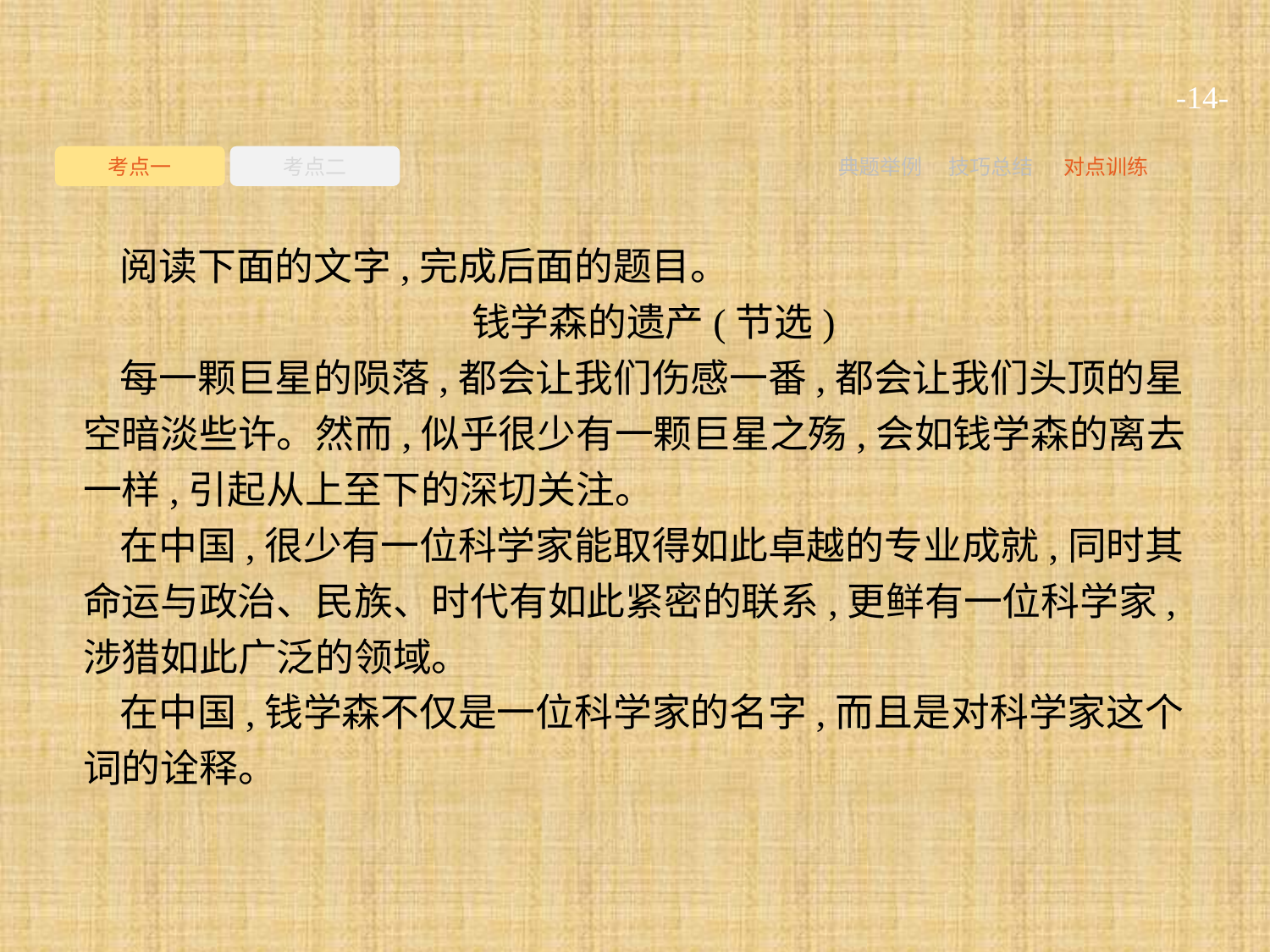

-14-
考点一
考点二
典题举例
技巧总结
对点训练
阅读下面的文字,完成后面的题目。
钱学森的遗产(节选)
每一颗巨星的陨落,都会让我们伤感一番,都会让我们头顶的星空暗淡些许。然而,似乎很少有一颗巨星之殇,会如钱学森的离去一样,引起从上至下的深切关注。
在中国,很少有一位科学家能取得如此卓越的专业成就,同时其命运与政治、民族、时代有如此紧密的联系,更鲜有一位科学家,涉猎如此广泛的领域。
在中国,钱学森不仅是一位科学家的名字,而且是对科学家这个词的诠释。